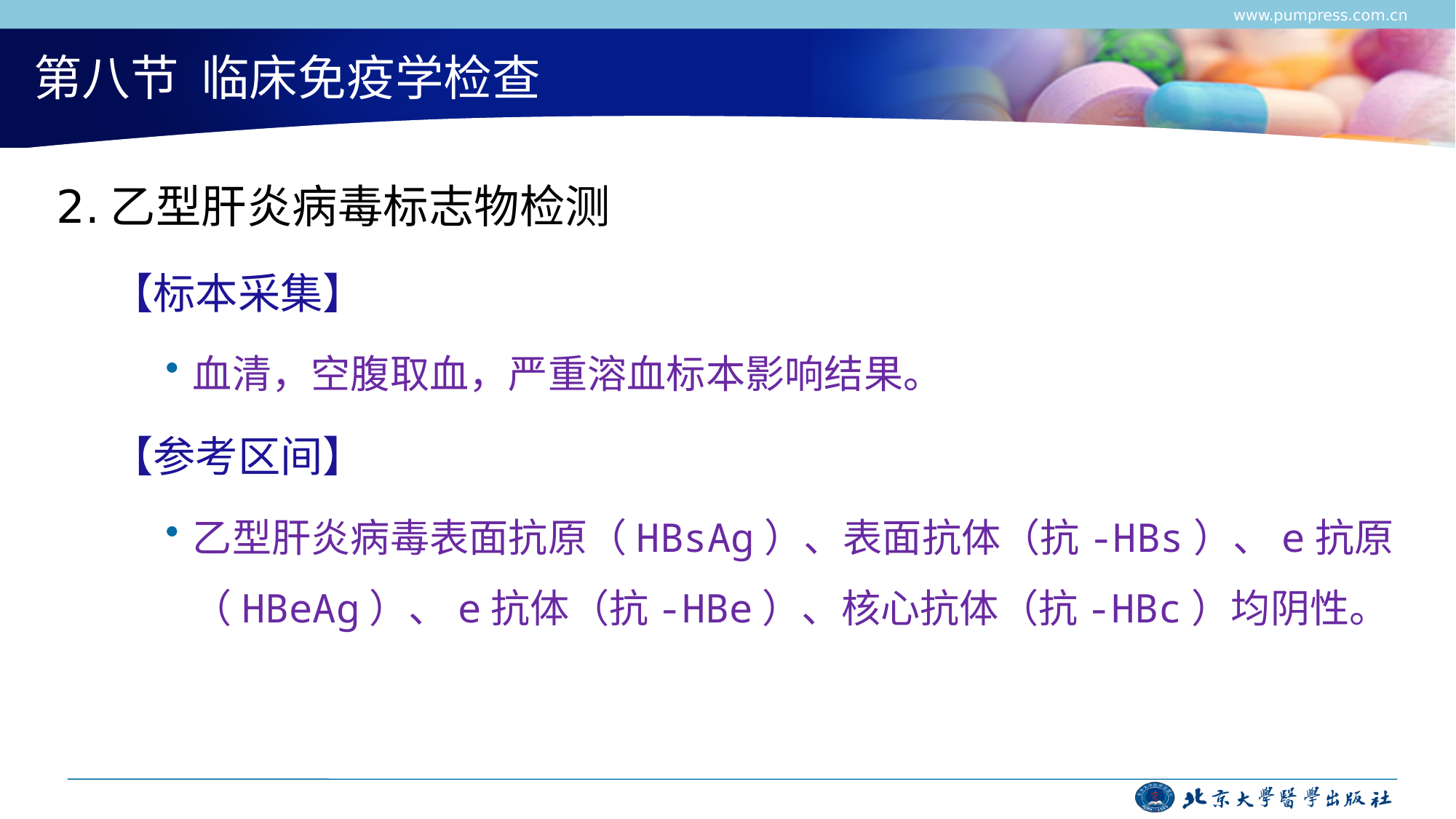

www.pumpress.com.cn
# 第八节  临床免疫学检查
2.乙型肝炎病毒标志物检测
【标本采集】
血清，空腹取血，严重溶血标本影响结果。
【参考区间】
乙型肝炎病毒表面抗原（HBsAg）、表面抗体（抗-HBs）、e抗原（HBeAg）、e抗体（抗-HBe）、核心抗体（抗-HBc）均阴性。